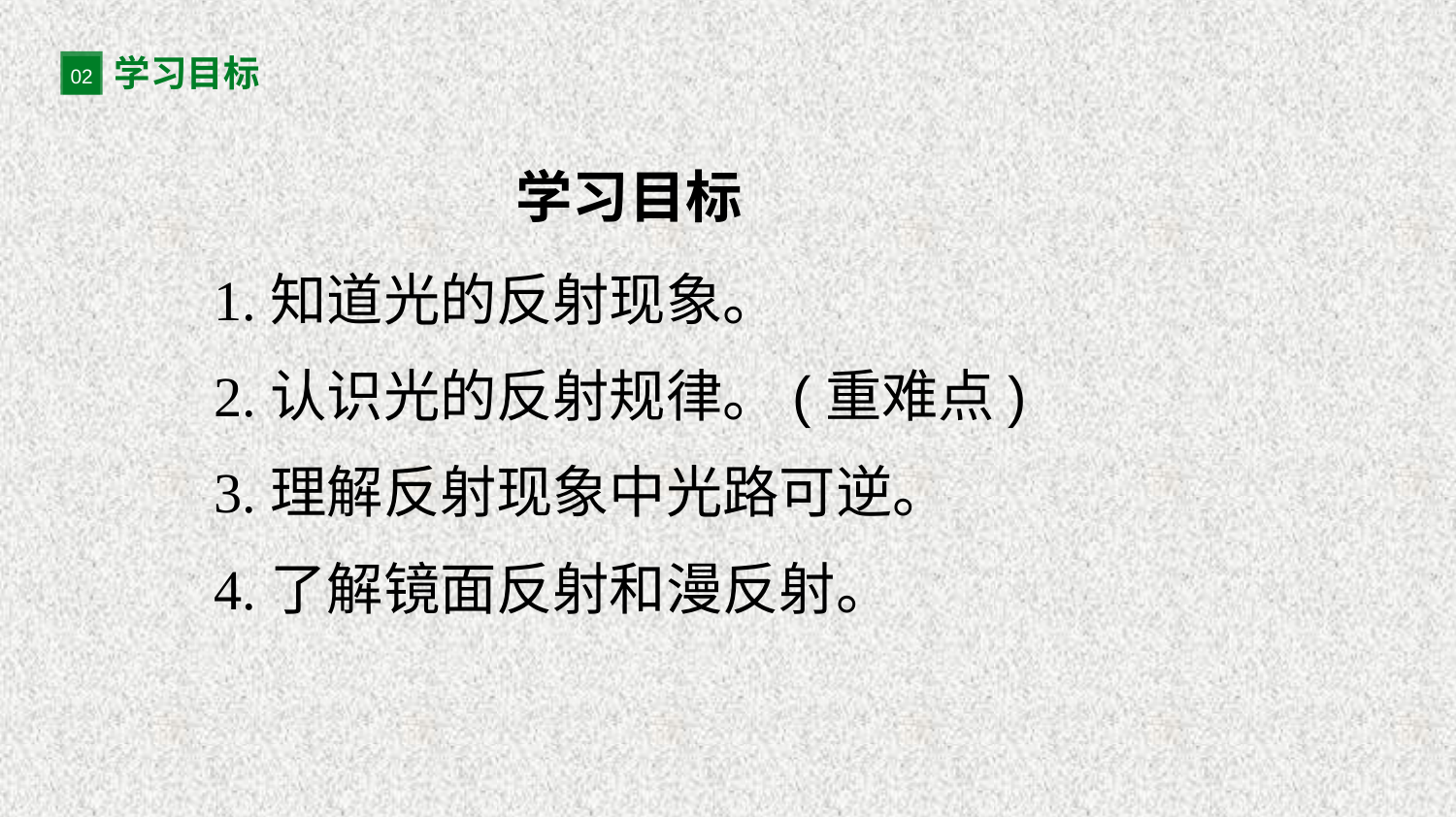

学习目标

02
学习目标
1.知道光的反射现象。
2.认识光的反射规律。(重难点)
3.理解反射现象中光路可逆。
4.了解镜面反射和漫反射。